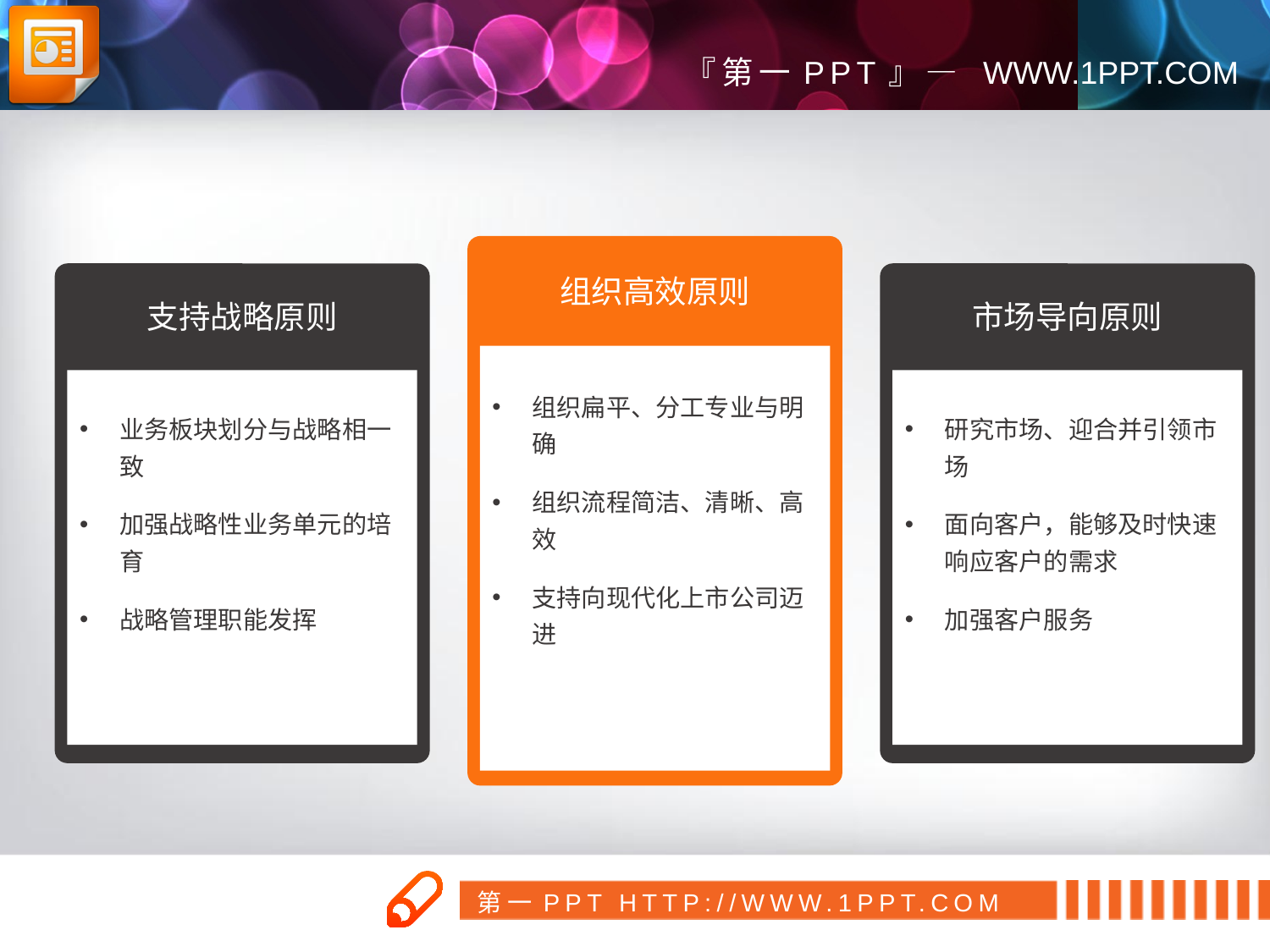

组织高效原则
支持战略原则
市场导向原则

组织扁平、分工专业与明确
组织流程简洁、清晰、高效
支持向现代化上市公司迈进
业务板块划分与战略相一致
加强战略性业务单元的培育
战略管理职能发挥
研究市场、迎合并引领市场
面向客户，能够及时快速响应客户的需求
加强客户服务